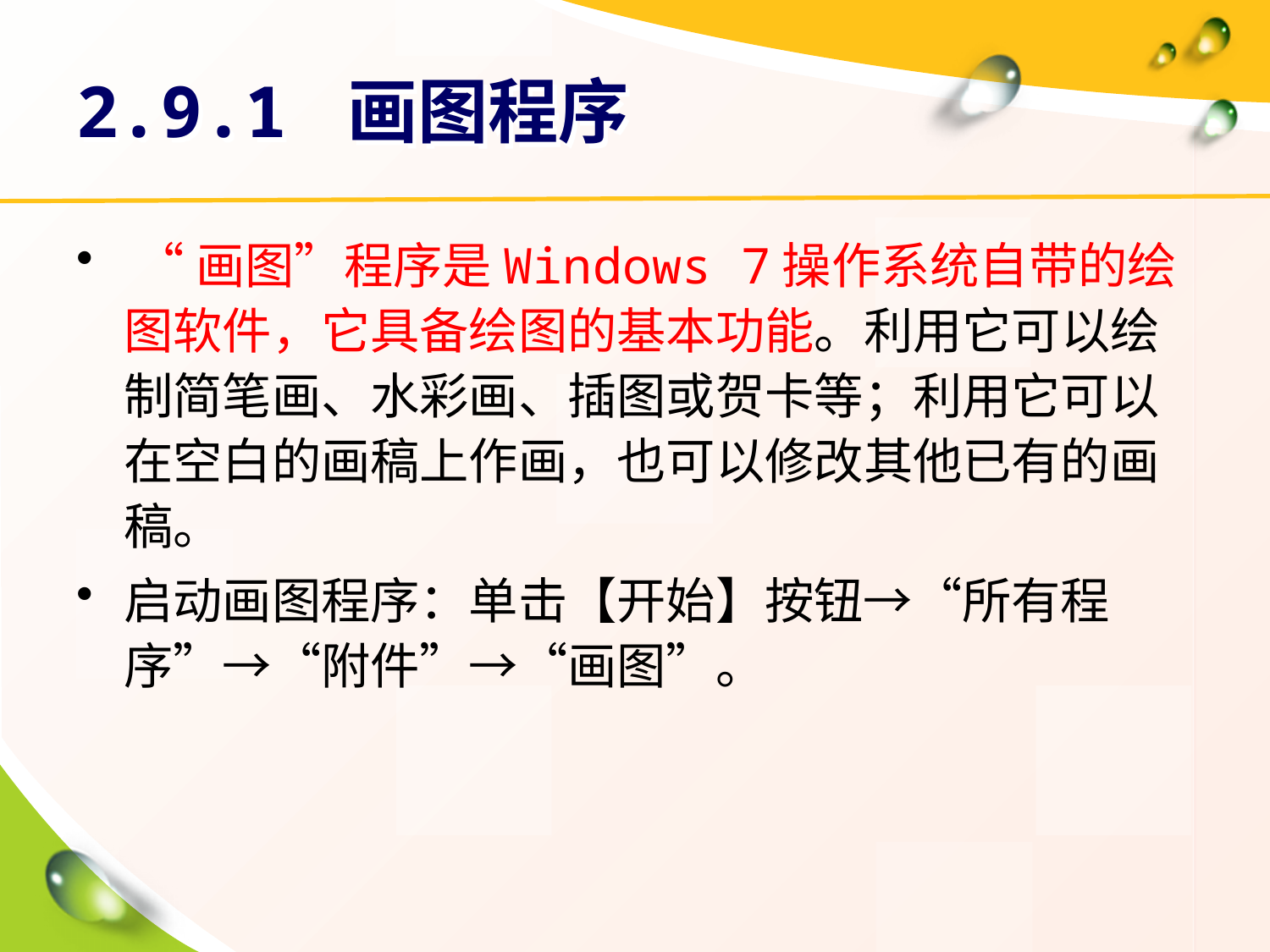

# 2.9.1 画图程序
 “画图”程序是Windows 7操作系统自带的绘图软件，它具备绘图的基本功能。利用它可以绘制简笔画、水彩画、插图或贺卡等；利用它可以在空白的画稿上作画，也可以修改其他已有的画稿。
启动画图程序：单击【开始】按钮→“所有程序”→“附件”→“画图”。